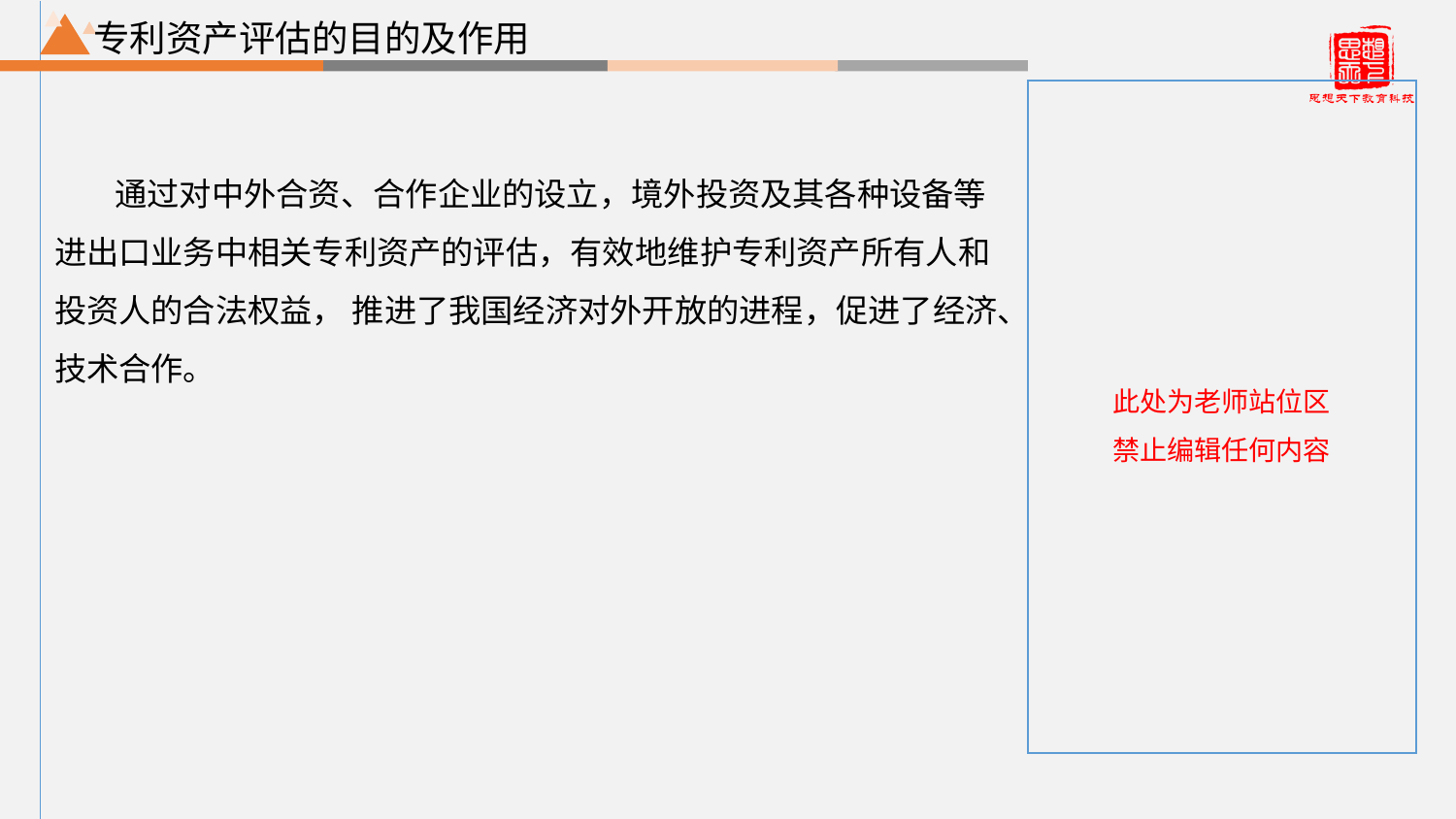

专利资产评估的目的及作用
通过对中外合资、合作企业的设立，境外投资及其各种设备等进出口业务中相关专利资产的评估，有效地维护专利资产所有人和投资人的合法权益， 推进了我国经济对外开放的进程，促进了经济、技术合作。
117